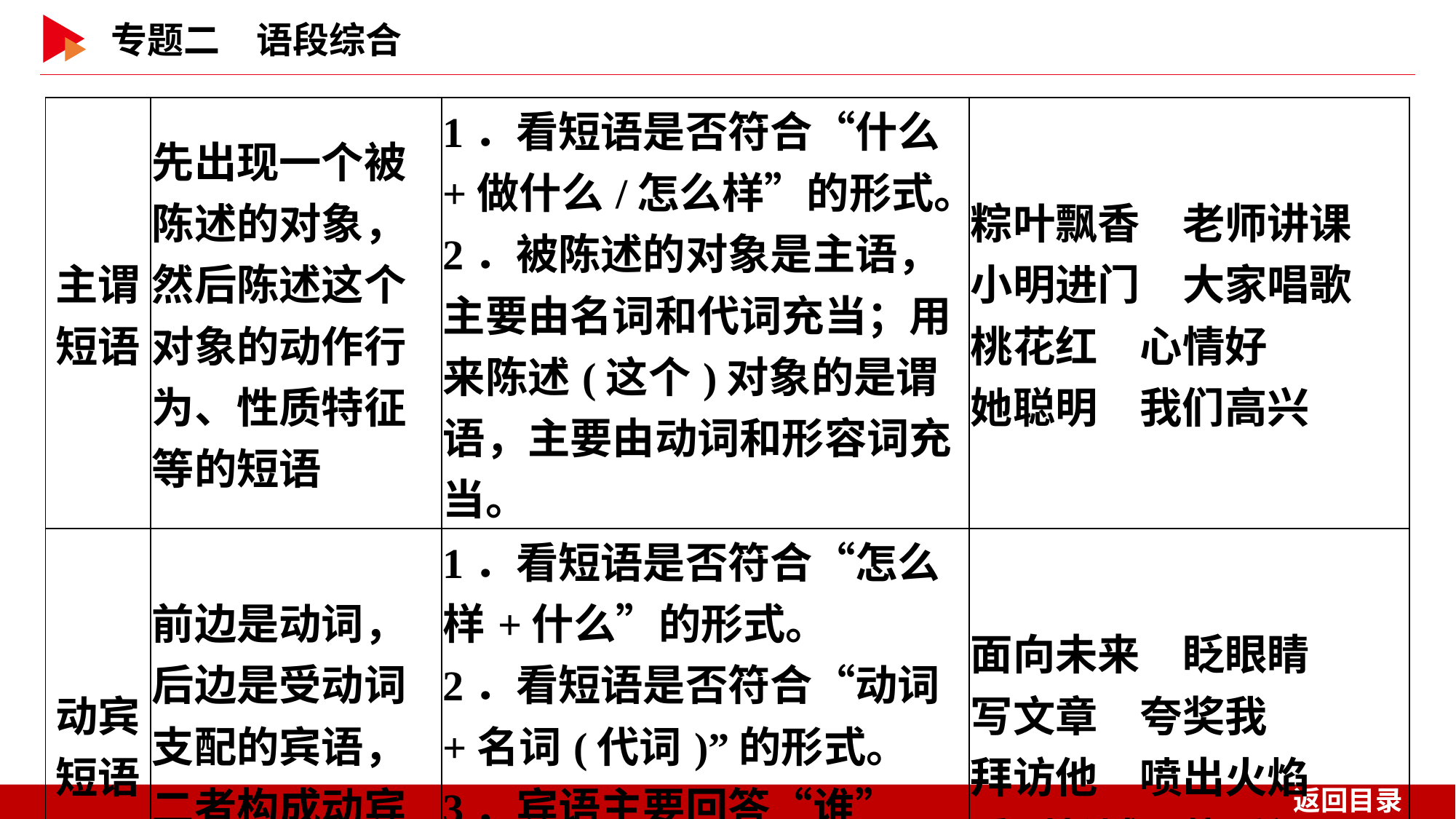

| 主谓 短语 | 先出现一个被陈述的对象，然后陈述这个对象的动作行为、性质特征等的短语 | 1．看短语是否符合“什么+做什么/怎么样”的形式。 2．被陈述的对象是主语，主要由名词和代词充当；用来陈述(这个)对象的是谓语，主要由动词和形容词充当。 | 粽叶飘香　老师讲课 小明进门　大家唱歌 桃花红　心情好 她聪明　我们高兴 |
| --- | --- | --- | --- |
| 动宾 短语 | 前边是动词，后边是受动词支配的宾语，二者构成动宾关系 | 1．看短语是否符合“怎么样+什么”的形式。 2．看短语是否符合“动词+名词(代词)”的形式。 3．宾语主要回答“谁”“什么”“哪里”等，一般由名词、代词等充当。 | 面向未来　眨眼睛 写文章　夸奖我 拜访他　喷出火焰 看到长城　热爱祖国 |